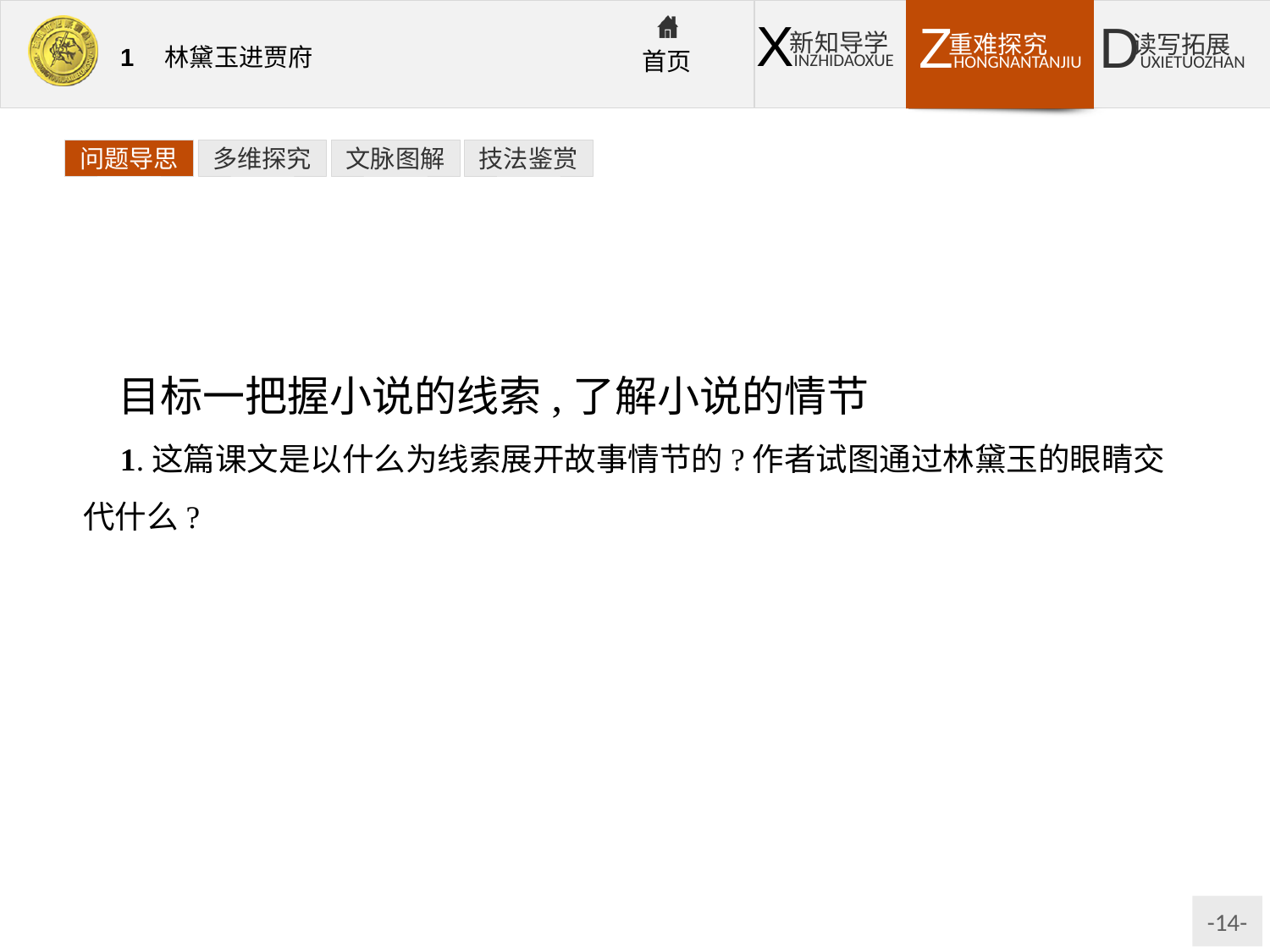

问题导思
多维探究
文脉图解
技法鉴赏
目标一把握小说的线索,了解小说的情节
1.这篇课文是以什么为线索展开故事情节的?作者试图通过林黛玉的眼睛交代什么?
提示:课文是以林黛玉进贾府的行踪为线索展开情节的。作者试图通过林黛玉的眼睛交代小说的环境与人物。